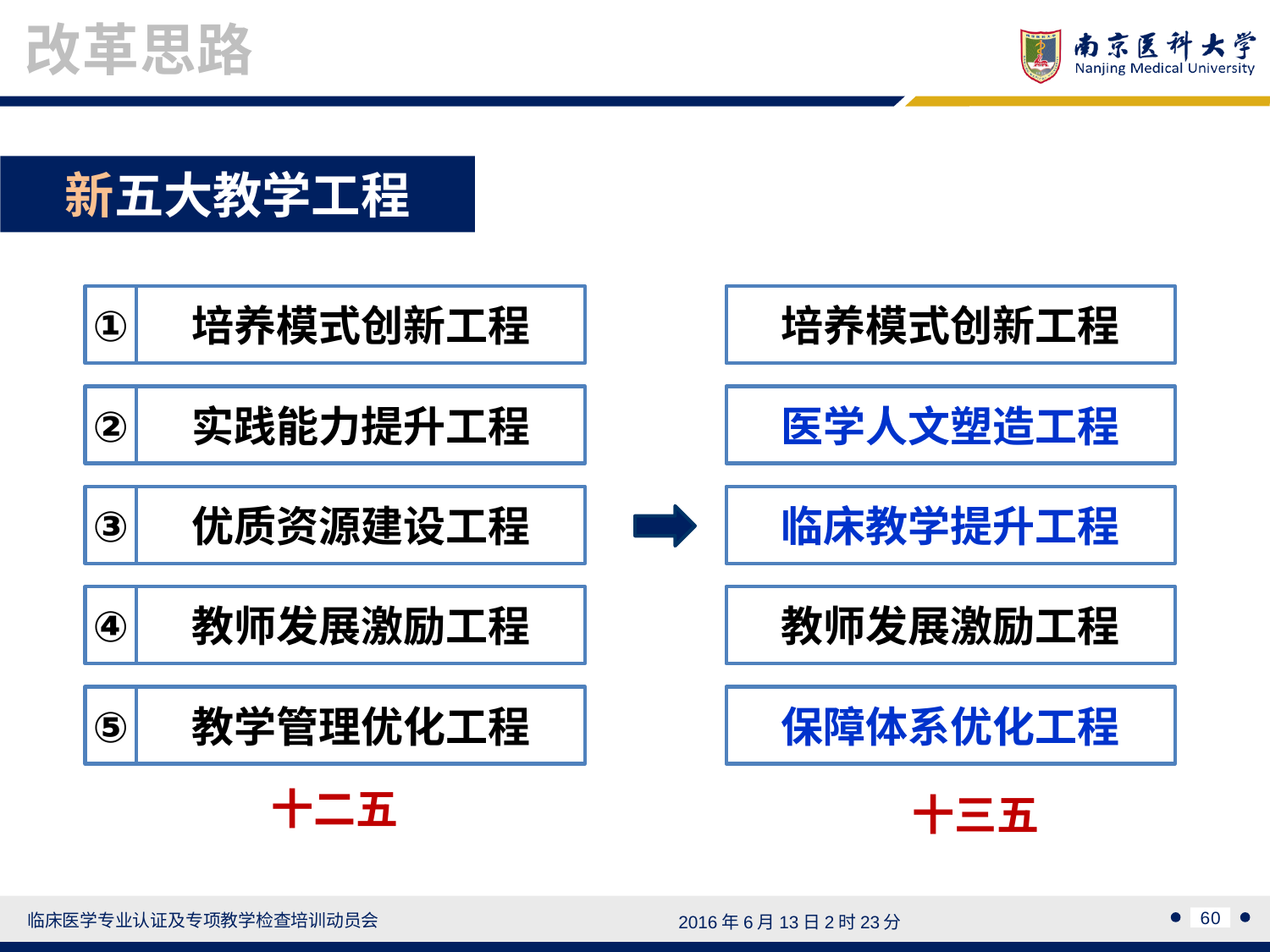

改革思路
新五大教学工程
①
培养模式创新工程
②
实践能力提升工程
③
优质资源建设工程
④
教师发展激励工程
⑤
教学管理优化工程
培养模式创新工程
医学人文塑造工程
临床教学提升工程
教师发展激励工程
保障体系优化工程

十三五
十二五